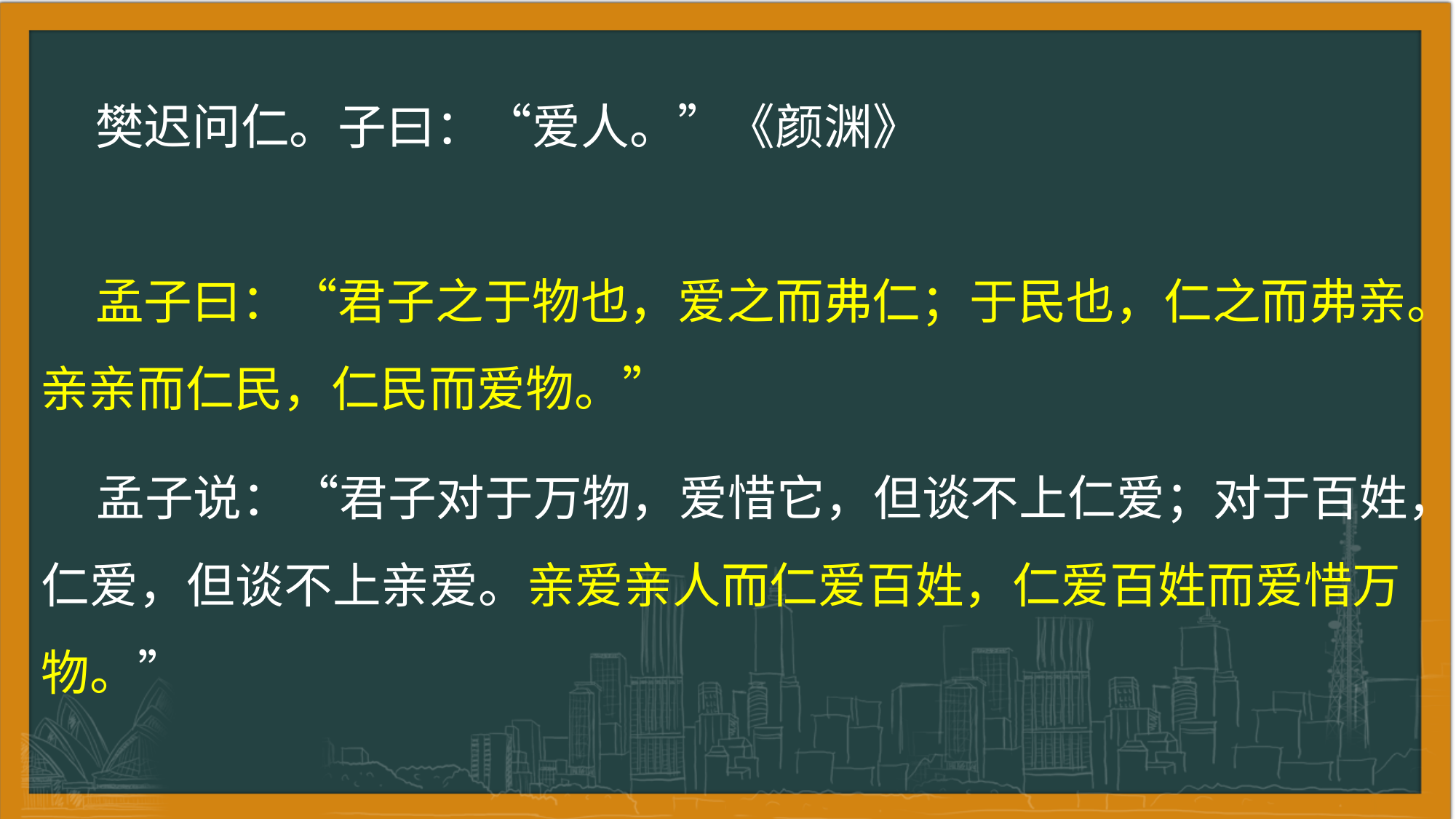

樊迟问仁。子曰：“爱人。”《颜渊》

    孟子曰：“君子之于物也，爱之而弗仁；于民也，仁之而弗亲。亲亲而仁民，仁民而爱物。”
    孟子说：“君子对于万物，爱惜它，但谈不上仁爱；对于百姓，仁爱，但谈不上亲爱。亲爱亲人而仁爱百姓，仁爱百姓而爱惜万物。”